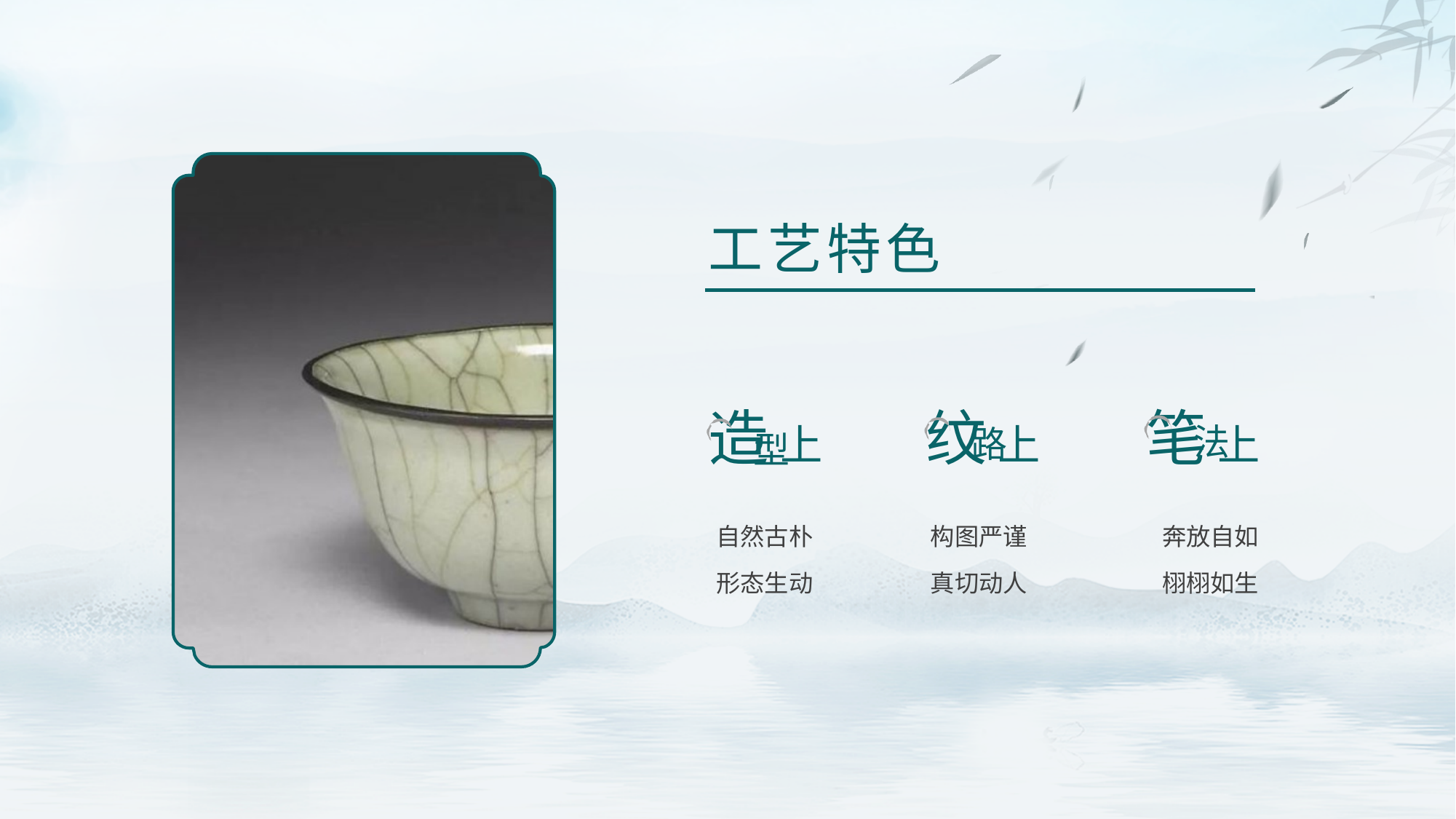

工艺特色
纹

上
路
笔

上
法
造
上

型
自然古朴
形态生动
构图严谨
真切动人
奔放自如
栩栩如生